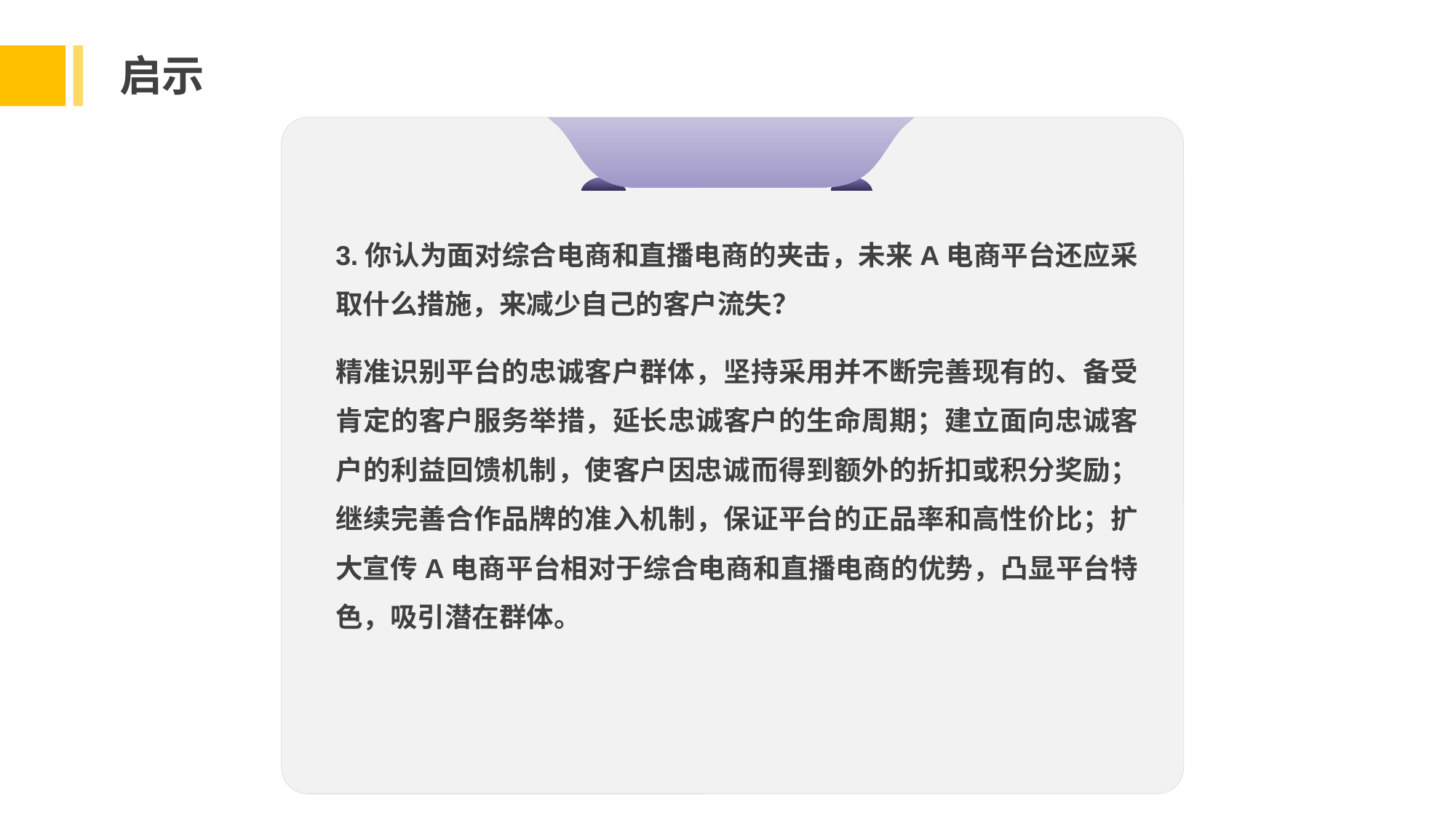

启示

3.你认为面对综合电商和直播电商的夹击，未来A电商平台还应采取什么措施，来减少自己的客户流失？
精准识别平台的忠诚客户群体，坚持采用并不断完善现有的、备受肯定的客户服务举措，延长忠诚客户的生命周期；建立面向忠诚客户的利益回馈机制，使客户因忠诚而得到额外的折扣或积分奖励；继续完善合作品牌的准入机制，保证平台的正品率和高性价比；扩大宣传A电商平台相对于综合电商和直播电商的优势，凸显平台特色，吸引潜在群体。